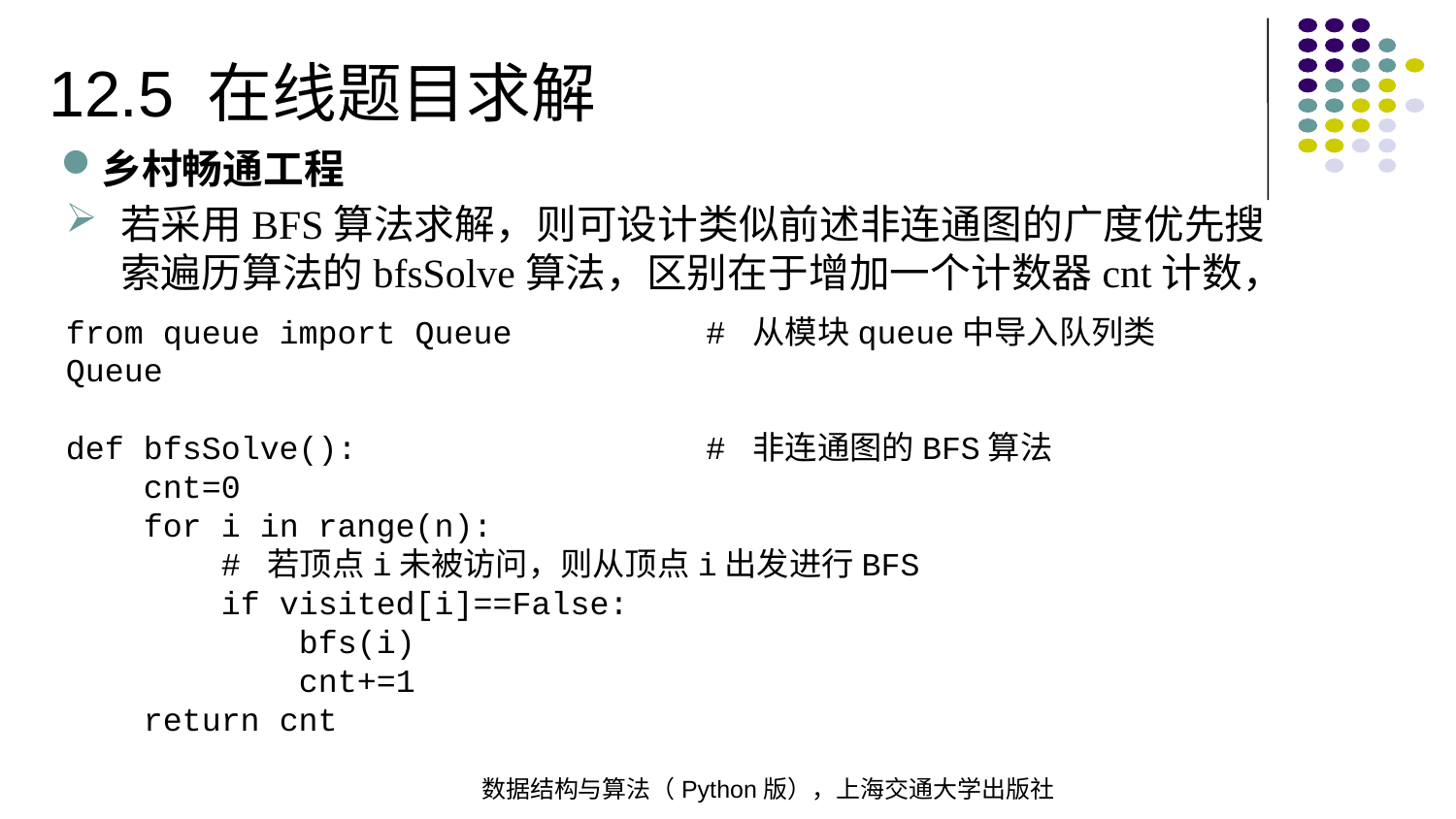

12.5 在线题目求解
乡村畅通工程
若采用BFS算法求解，则可设计类似前述非连通图的广度优先搜索遍历算法的bfsSolve算法，区别在于增加一个计数器cnt计数，
from queue import Queue          # 从模块queue中导入队列类Queue

def bfsSolve():                  # 非连通图的BFS算法
    cnt=0
    for i in range(n):
        # 若顶点i未被访问，则从顶点i出发进行BFS
        if visited[i]==False:
            bfs(i)
            cnt+=1
    return cnt